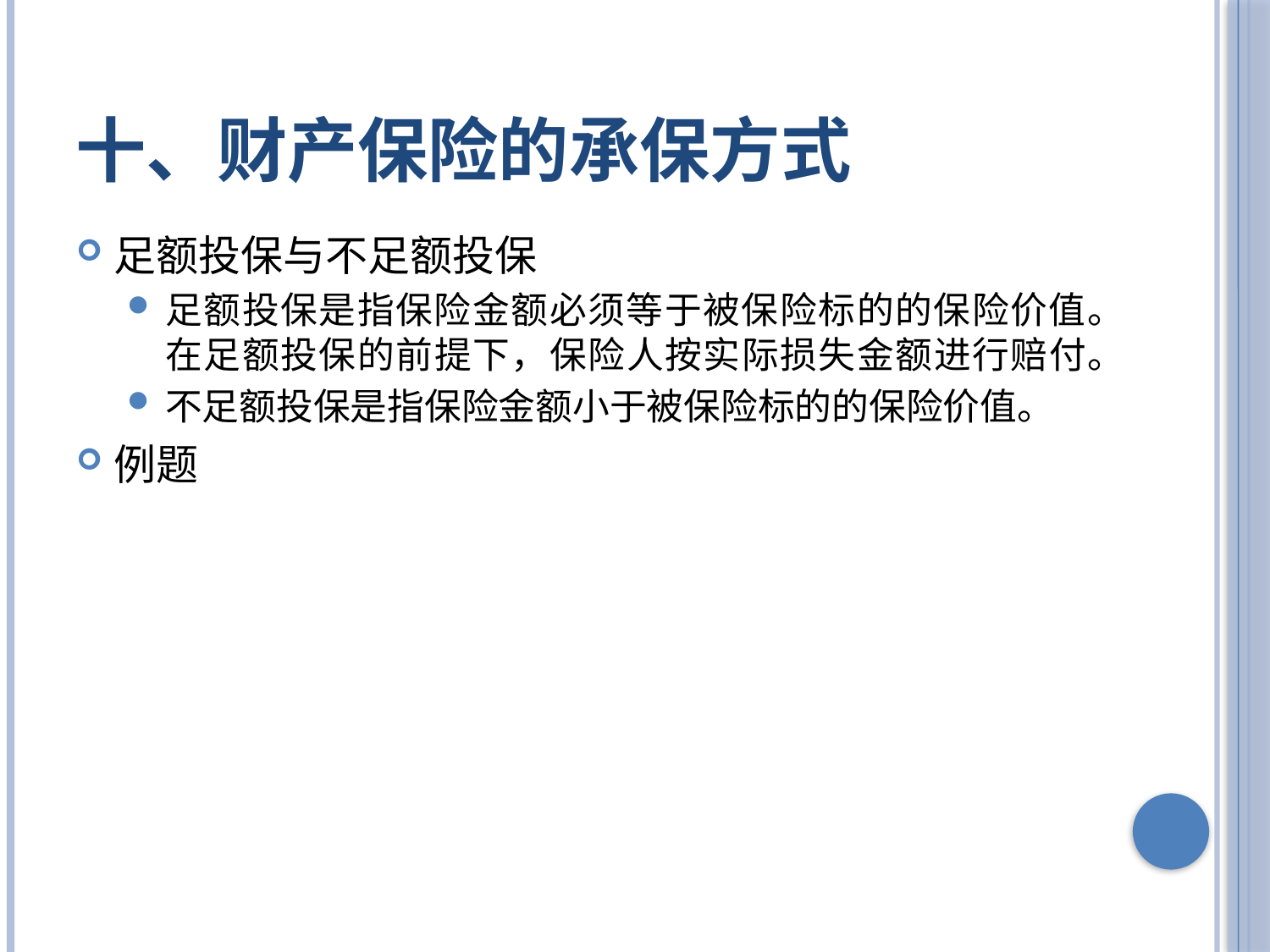

# 十、财产保险的承保方式
足额投保与不足额投保
足额投保是指保险金额必须等于被保险标的的保险价值。在足额投保的前提下，保险人按实际损失金额进行赔付。
不足额投保是指保险金额小于被保险标的的保险价值。
例题